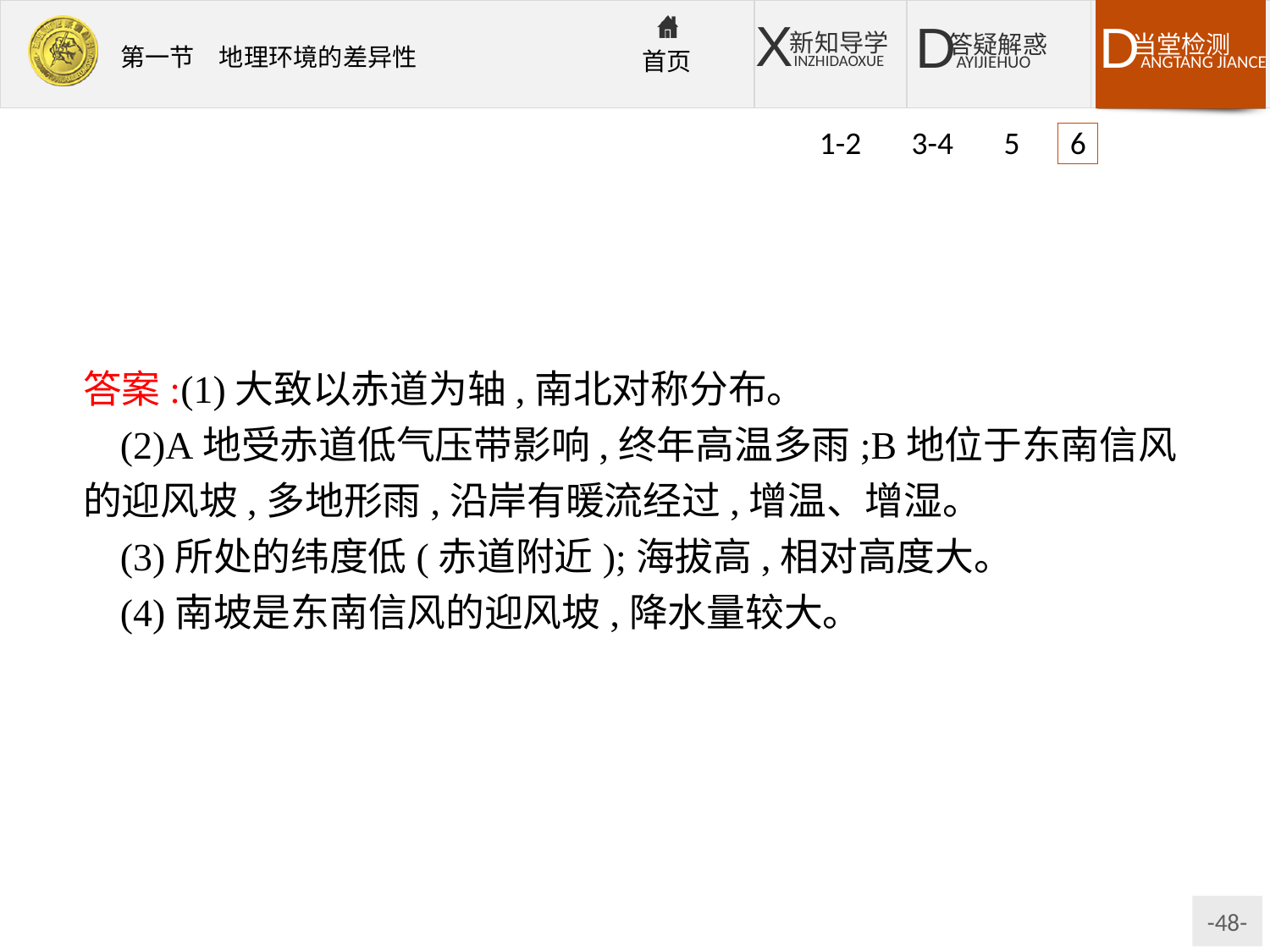

1-2       3-4       5       6

答案:(1)大致以赤道为轴,南北对称分布。
(2)A地受赤道低气压带影响,终年高温多雨;B地位于东南信风的迎风坡,多地形雨,沿岸有暖流经过,增温、增湿。
(3)所处的纬度低(赤道附近);海拔高,相对高度大。
(4)南坡是东南信风的迎风坡,降水量较大。